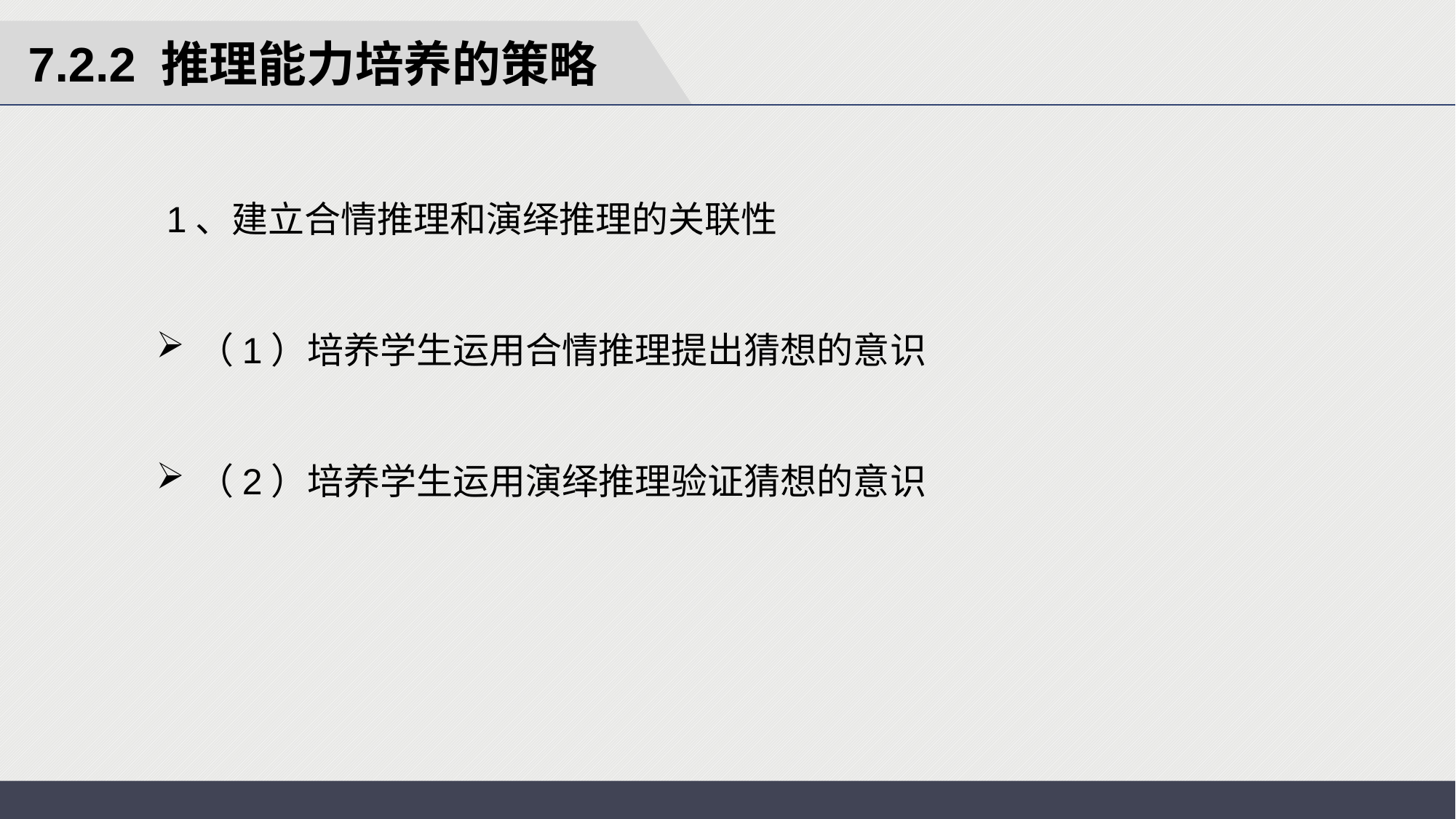

7.2.2 推理能力培养的策略
 1、建立合情推理和演绎推理的关联性

（1）培养学生运用合情推理提出猜想的意识

（2）培养学生运用演绎推理验证猜想的意识